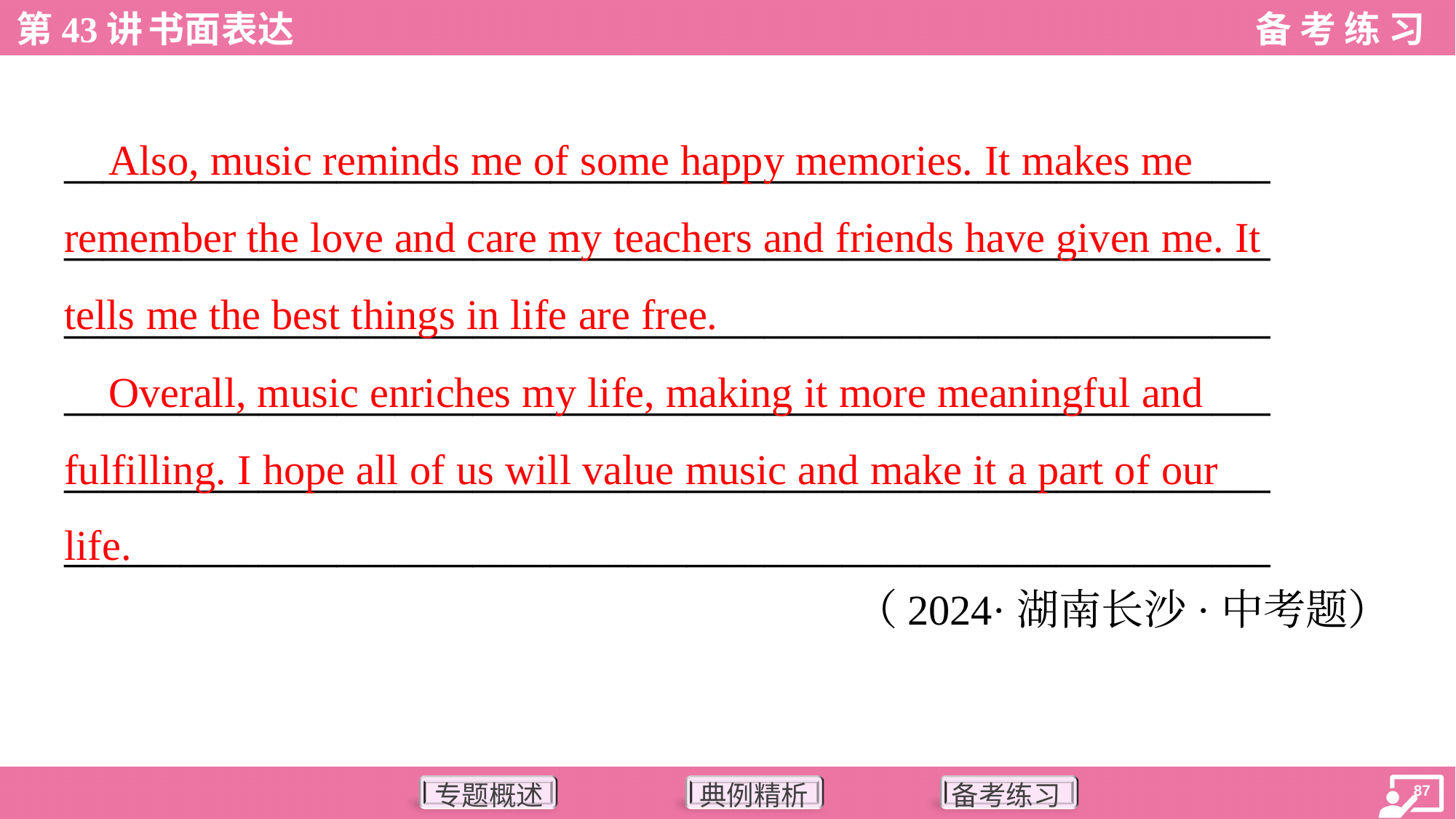

Also, music reminds me of some happy memories. It makes me
remember the love and care my teachers and friends have given me. It
tells me the best things in life are free.
    Overall, music enriches my life, making it more meaningful and
fulfilling. I hope all of us will value music and make it a part of our
life.
______________________________________________________________
______________________________________________________________
______________________________________________________________
______________________________________________________________
______________________________________________________________
______________________________________________________________
（2024·湖南长沙·中考题）